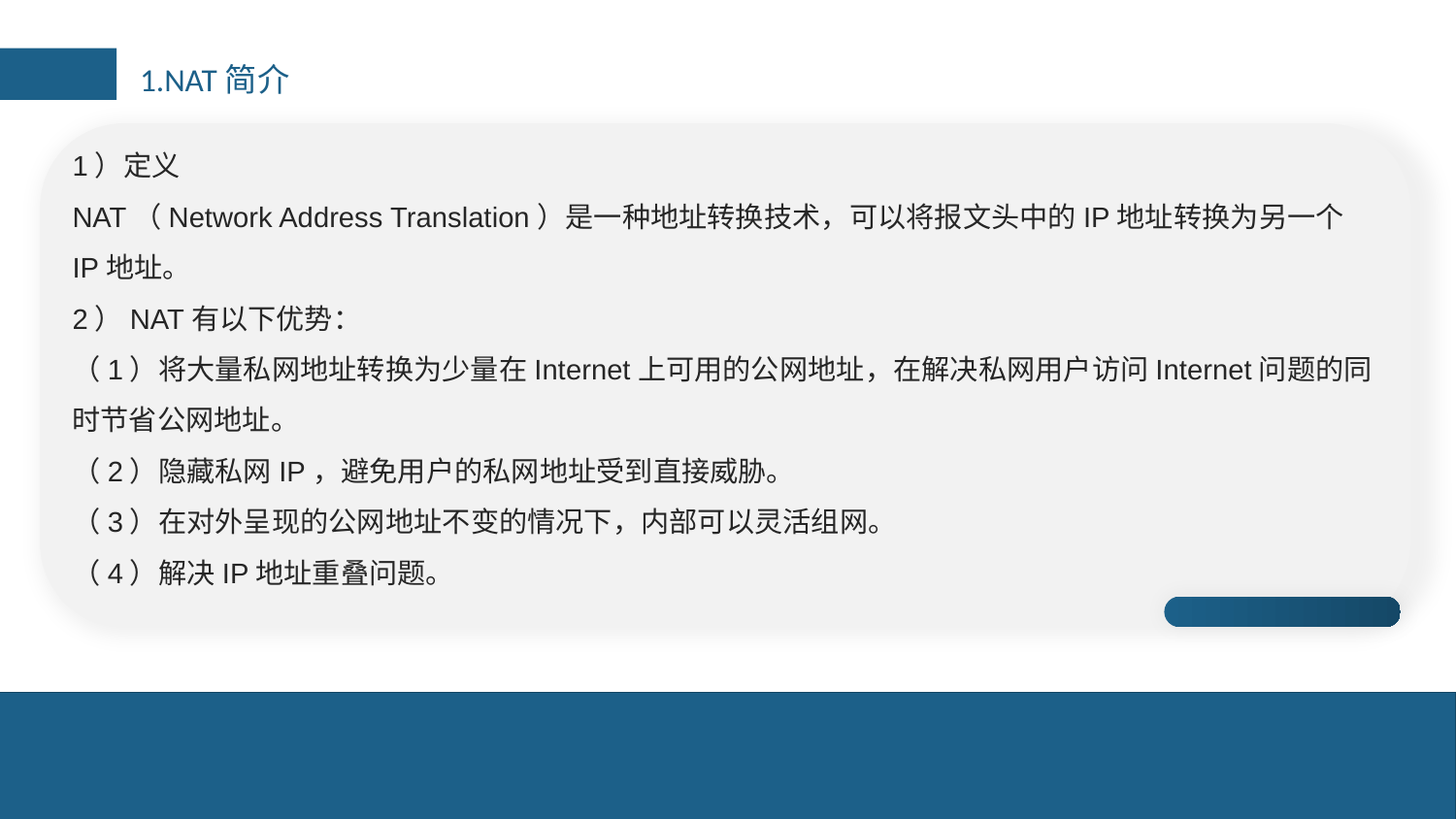

1.NAT简介

1）定义
NAT（Network Address Translation）是一种地址转换技术，可以将报文头中的IP地址转换为另一个IP地址。
2）NAT有以下优势：
（1）将大量私网地址转换为少量在Internet上可用的公网地址，在解决私网用户访问Internet问题的同时节省公网地址。
（2）隐藏私网IP，避免用户的私网地址受到直接威胁。
（3）在对外呈现的公网地址不变的情况下，内部可以灵活组网。
（4）解决IP地址重叠问题。